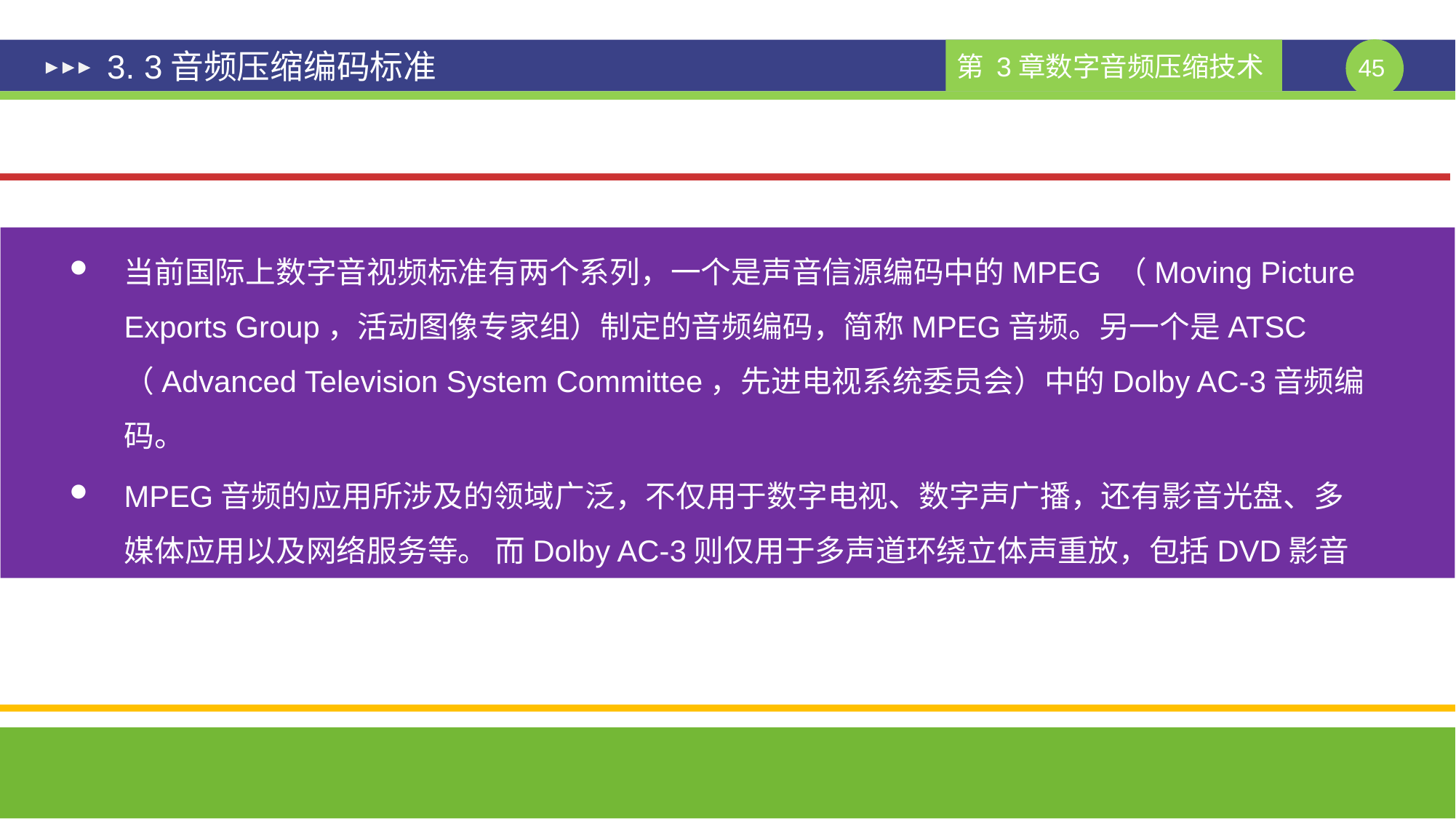

# 3. 3音频压缩编码标准

当前国际上数字音视频标准有两个系列，一个是声音信源编码中的MPEG （Moving Picture Exports Group，活动图像专家组）制定的音频编码，简称MPEG音频。另一个是ATSC（Advanced Television System Committee，先进电视系统委员会）中的Dolby AC-3音频编码。
MPEG音频的应用所涉及的领域广泛，不仅用于数字电视、数字声广播，还有影音光盘、多媒体应用以及网络服务等。 而Dolby AC-3则仅用于多声道环绕立体声重放，包括DVD影音光盘及ATSC数字电视标准中的音频编码。